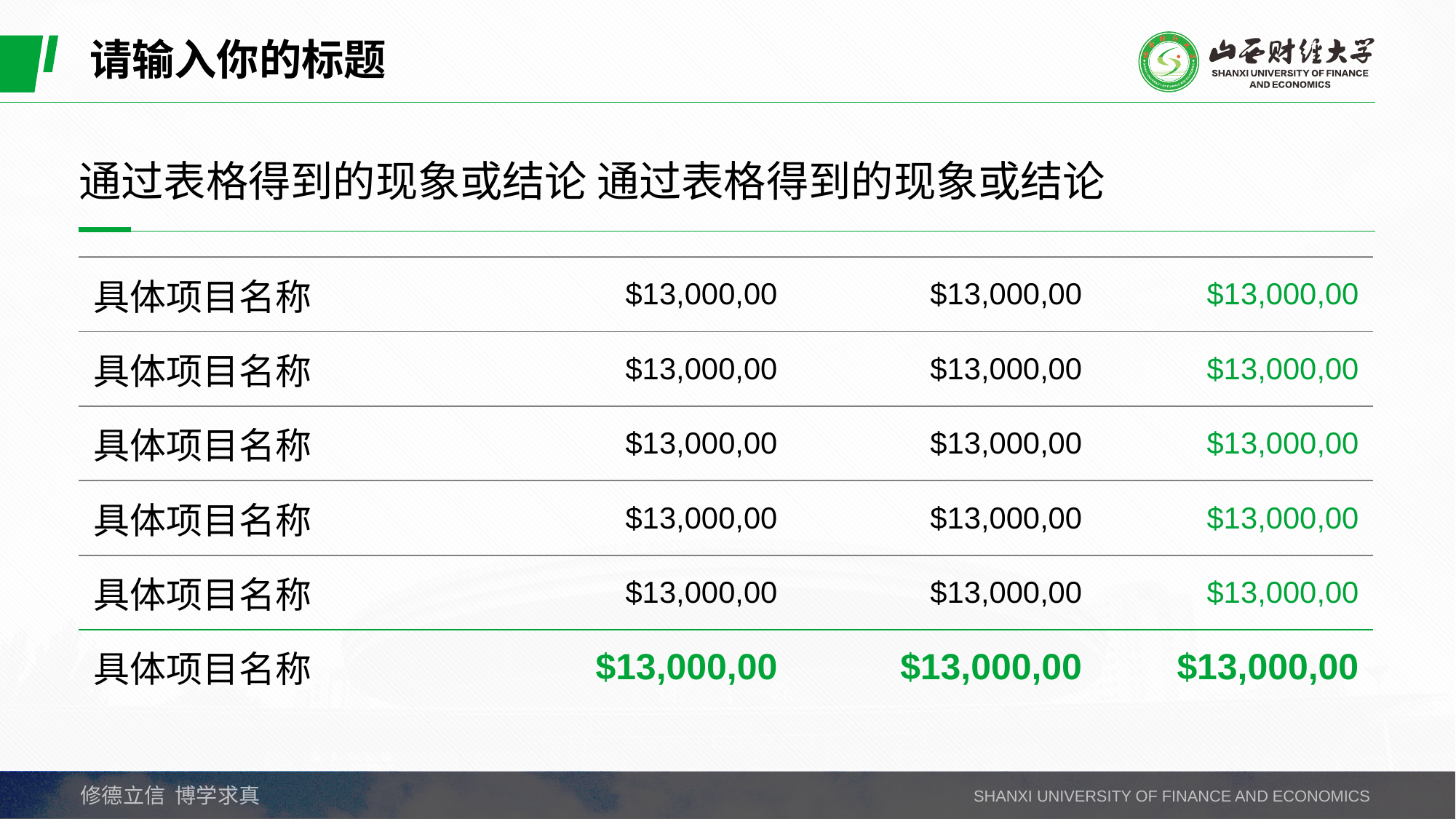

请输入你的标题
通过表格得到的现象或结论 通过表格得到的现象或结论
| 具体项目名称 | $13,000,00 | $13,000,00 | $13,000,00 |
| --- | --- | --- | --- |
| 具体项目名称 | $13,000,00 | $13,000,00 | $13,000,00 |
| 具体项目名称 | $13,000,00 | $13,000,00 | $13,000,00 |
| 具体项目名称 | $13,000,00 | $13,000,00 | $13,000,00 |
| 具体项目名称 | $13,000,00 | $13,000,00 | $13,000,00 |
| 具体项目名称 | $13,000,00 | $13,000,00 | $13,000,00 |